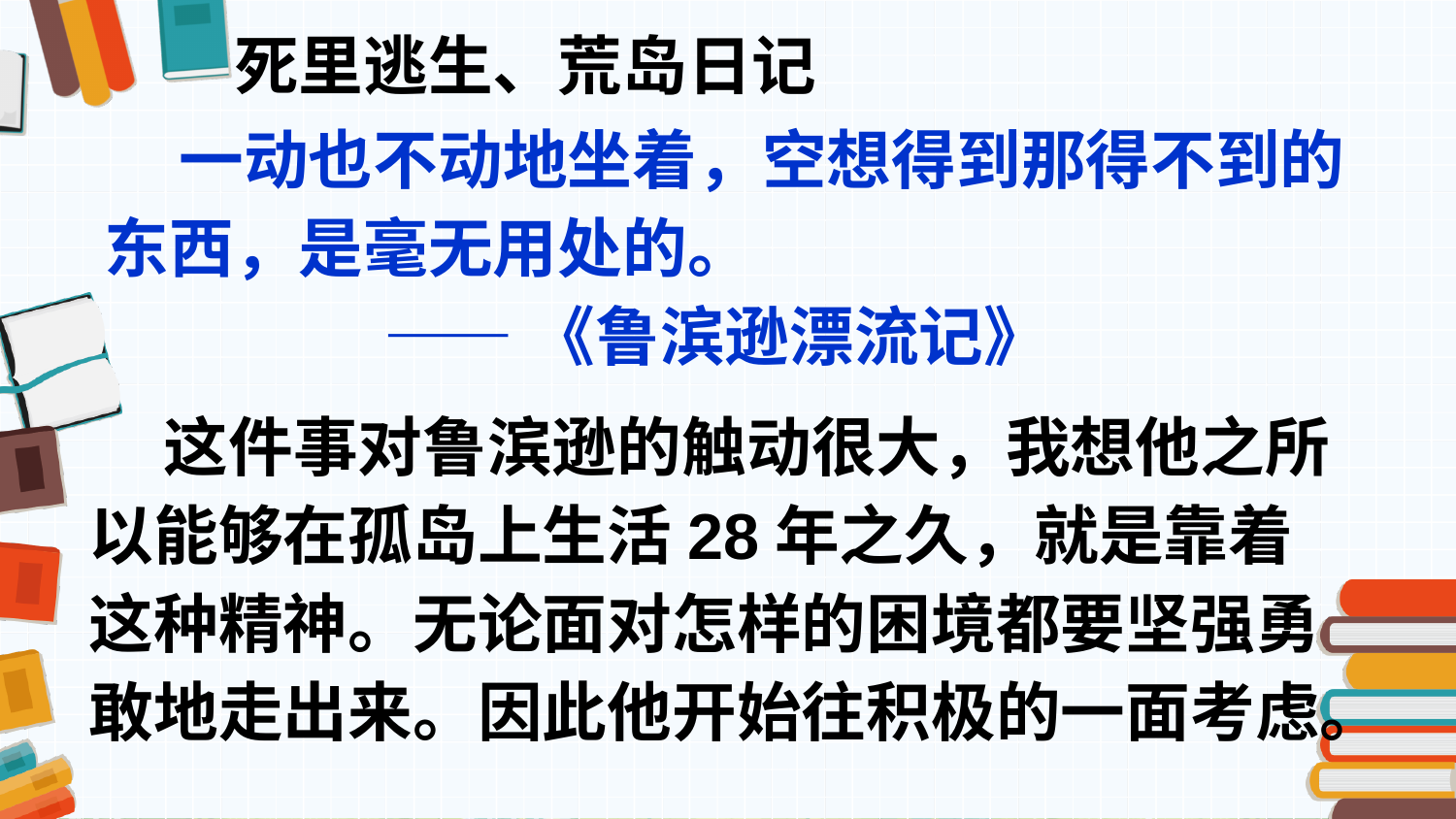

死里逃生、荒岛日记
    一动也不动地坐着，空想得到那得不到的东西，是毫无用处的。
                   ——《鲁滨逊漂流记》
    这件事对鲁滨逊的触动很大，我想他之所以能够在孤岛上生活28年之久，就是靠着这种精神。无论面对怎样的困境都要坚强勇敢地走出来。因此他开始往积极的一面考虑。